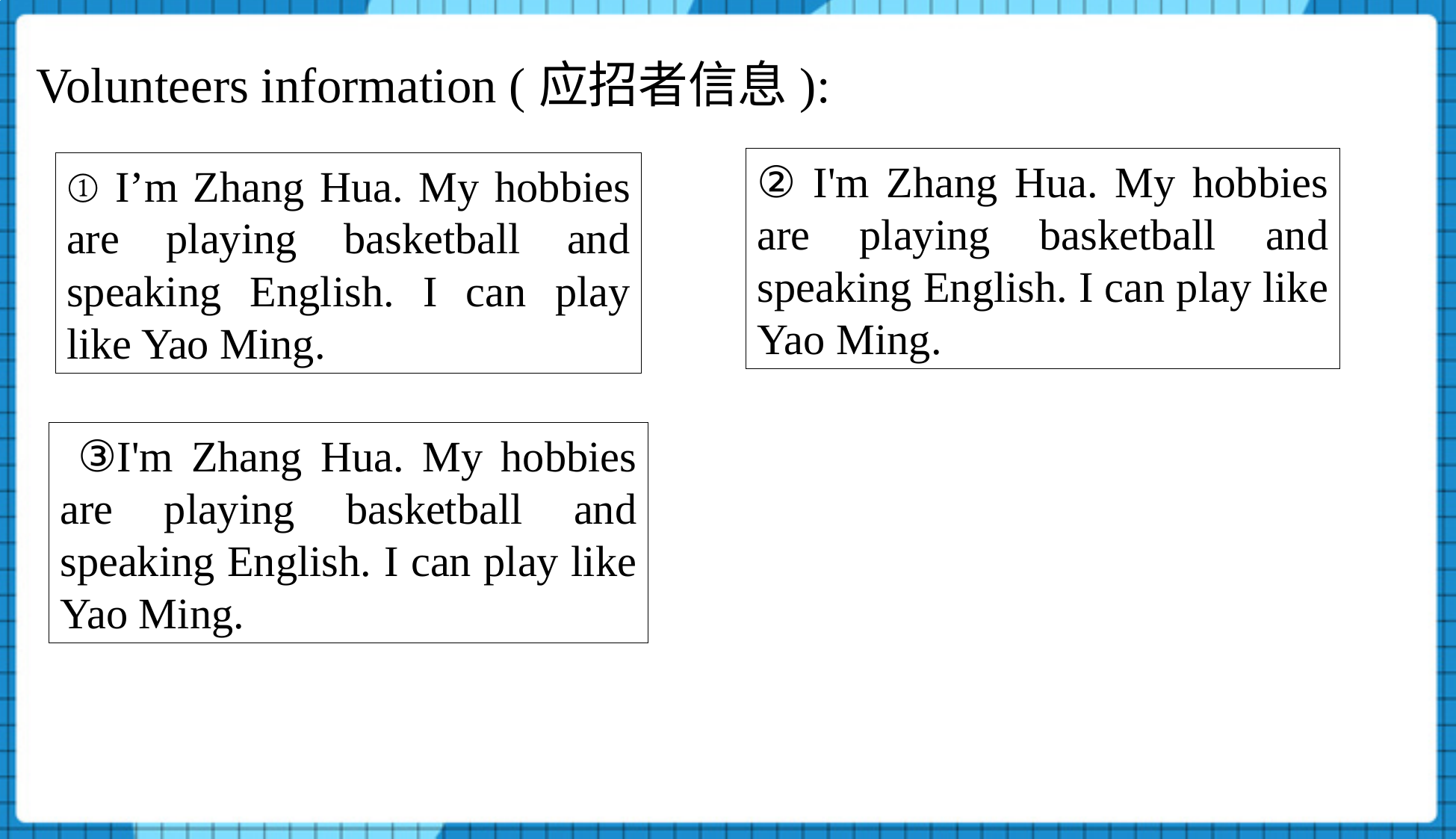

Volunteers information (应招者信息):
② I'm Zhang Hua. My hobbies are playing basketball and speaking English. I can play like Yao Ming.
① I’m Zhang Hua. My hobbies are playing basketball and speaking English. I can play like Yao Ming.
 ③I'm Zhang Hua. My hobbies are playing basketball and speaking English. I can play like Yao Ming.